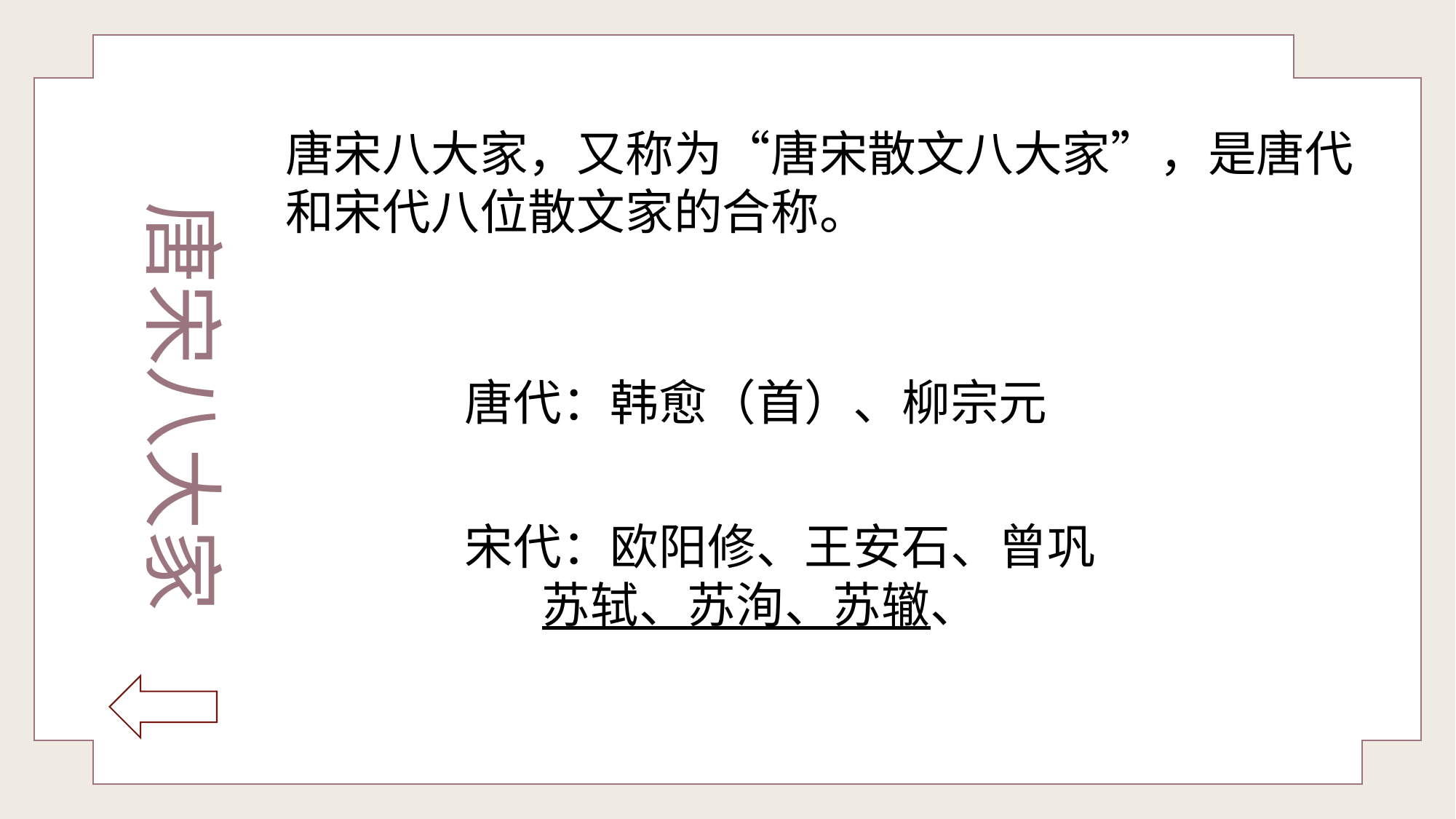

唐宋八大家，又称为“唐宋散文八大家”，是唐代和宋代八位散文家的合称。
唐宋八大家
唐代：韩愈（首）、柳宗元
宋代：欧阳修、王安石、曾巩
      苏轼、苏洵、苏辙、